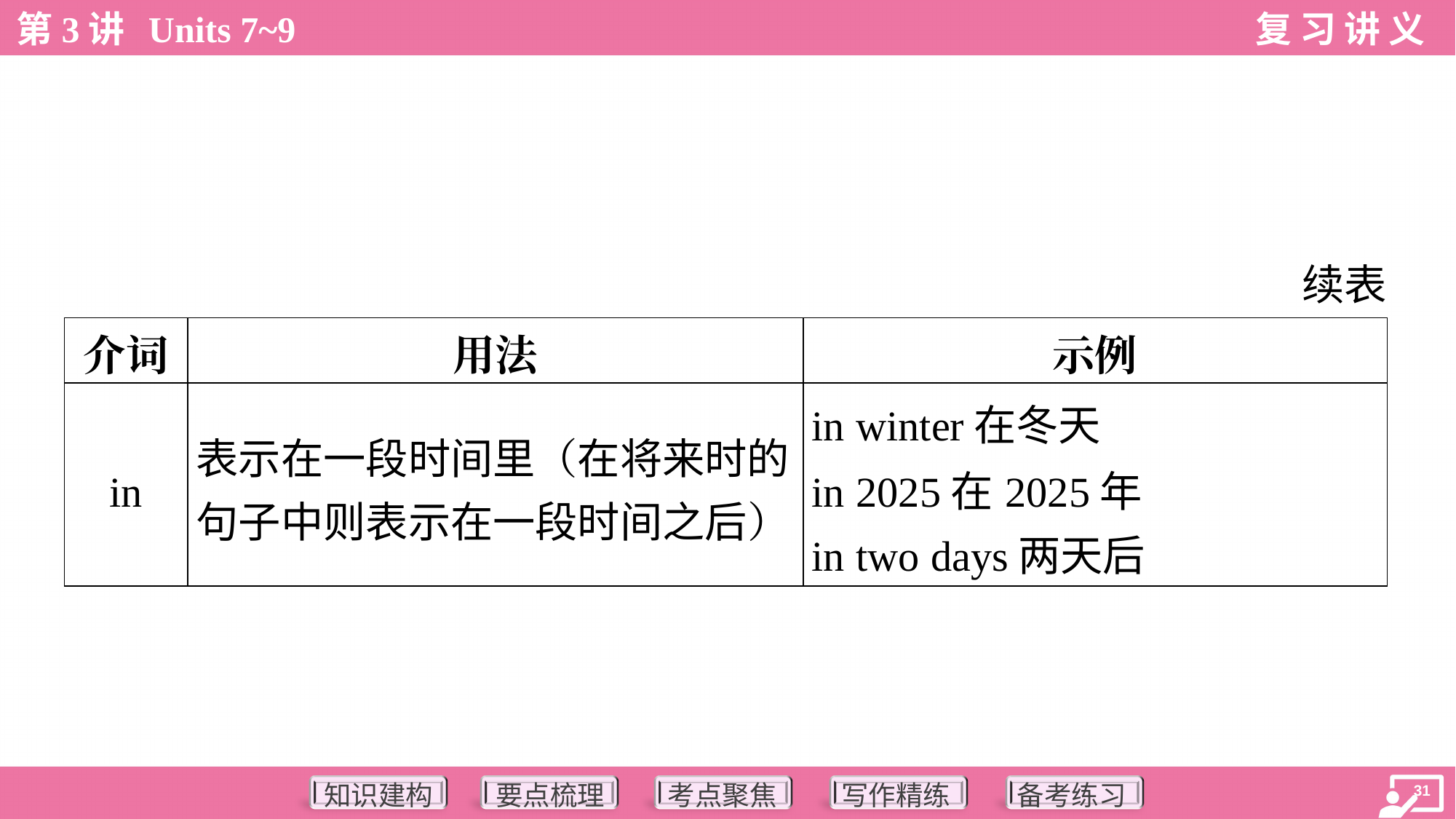

续表
| 介词 | 用法 | 示例 |
| --- | --- | --- |
| in | 表示在一段时间里（在将来时的 句子中则表示在一段时间之后） | in winter在冬天 in 2025在2025年 in two days两天后 |